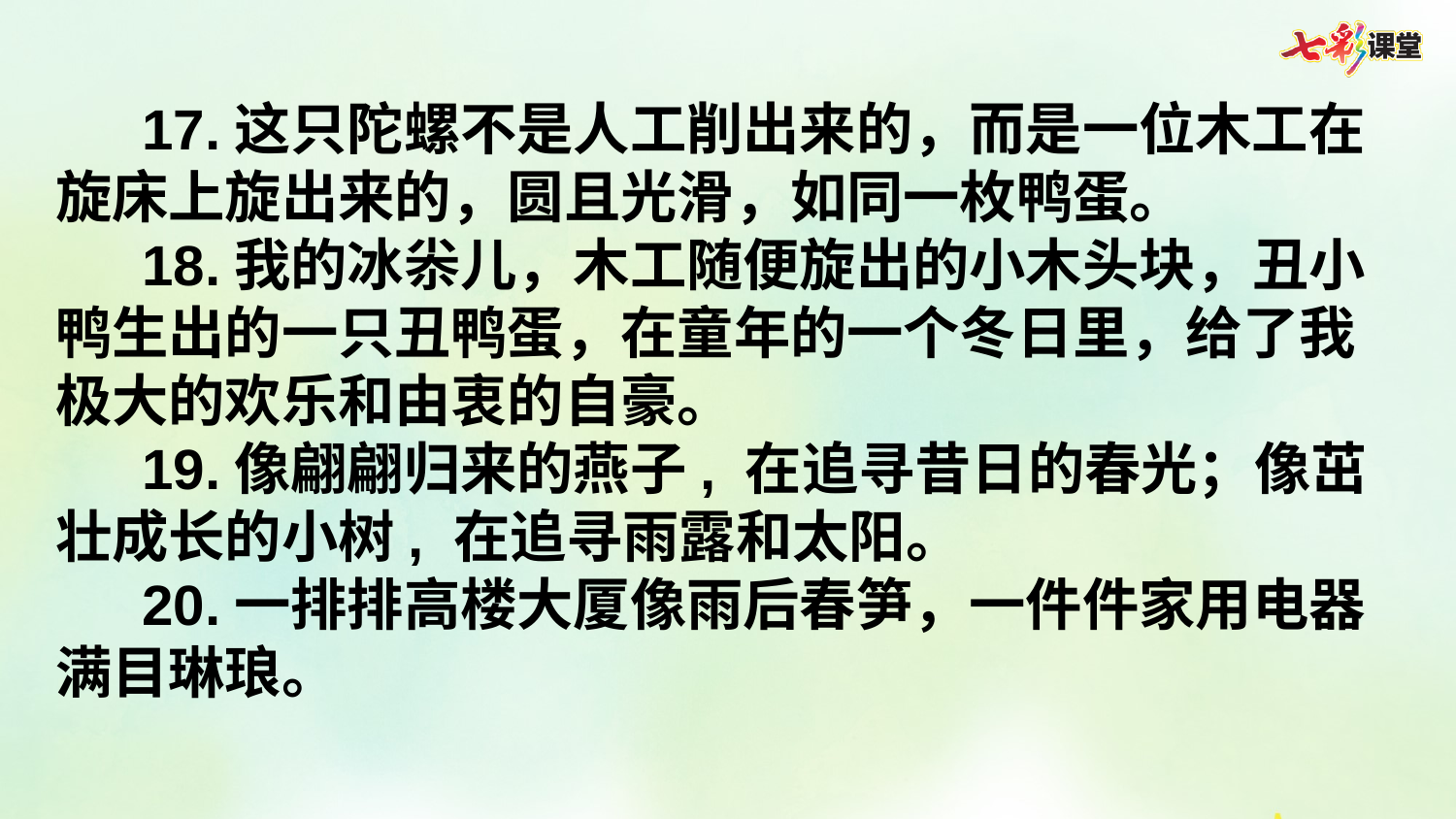

17.这只陀螺不是人工削出来的，而是一位木工在旋床上旋出来的，圆且光滑，如同一枚鸭蛋。
18.我的冰尜儿，木工随便旋出的小木头块，丑小鸭生出的一只丑鸭蛋，在童年的一个冬日里，给了我极大的欢乐和由衷的自豪。
19.像翩翩归来的燕子, 在追寻昔日的春光；像茁壮成长的小树, 在追寻雨露和太阳。
20.一排排高楼大厦像雨后春笋，一件件家用电器满目琳琅。